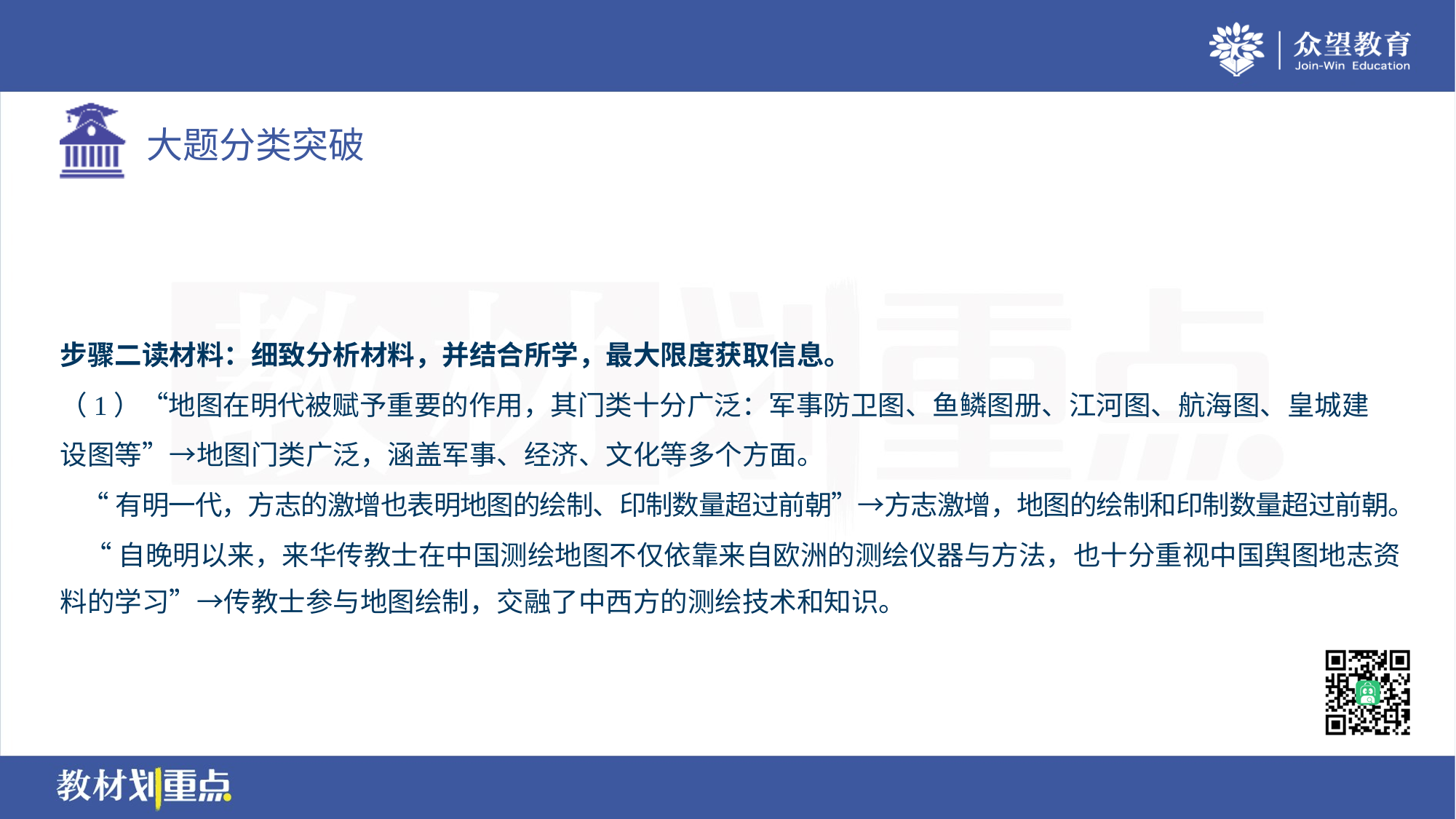

步骤二读材料：细致分析材料，并结合所学，最大限度获取信息。
（1）“地图在明代被赋予重要的作用，其门类十分广泛：军事防卫图、鱼鳞图册、江河图、航海图、皇城建
设图等”→地图门类广泛，涵盖军事、经济、文化等多个方面。
    “有明一代，方志的激增也表明地图的绘制、印制数量超过前朝”→方志激增，地图的绘制和印制数量超过前朝。
    “自晚明以来，来华传教士在中国测绘地图不仅依靠来自欧洲的测绘仪器与方法，也十分重视中国舆图地志资
料的学习”→传教士参与地图绘制，交融了中西方的测绘技术和知识。